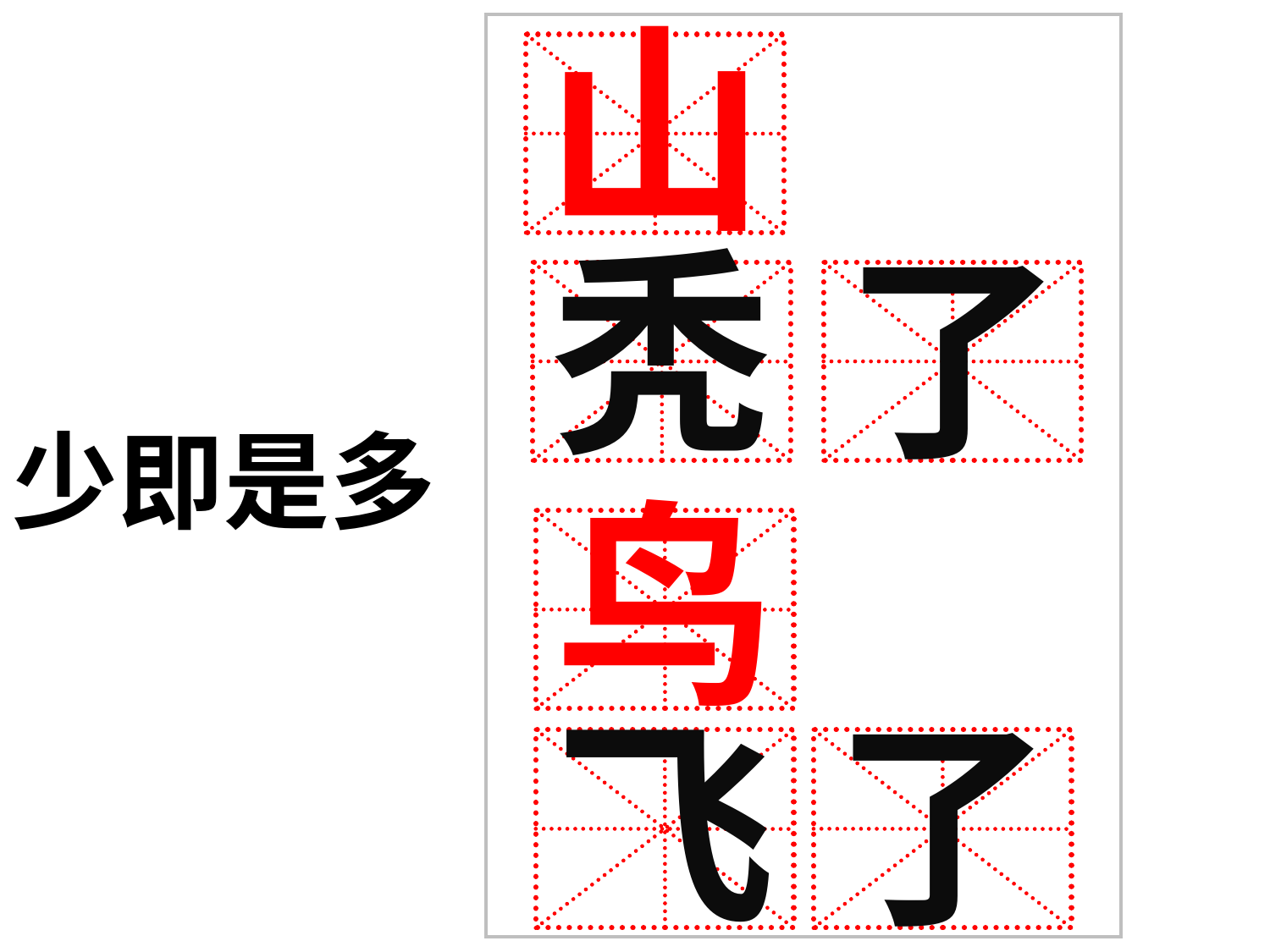

山

秃
了

少即是多
鸟

飞
了